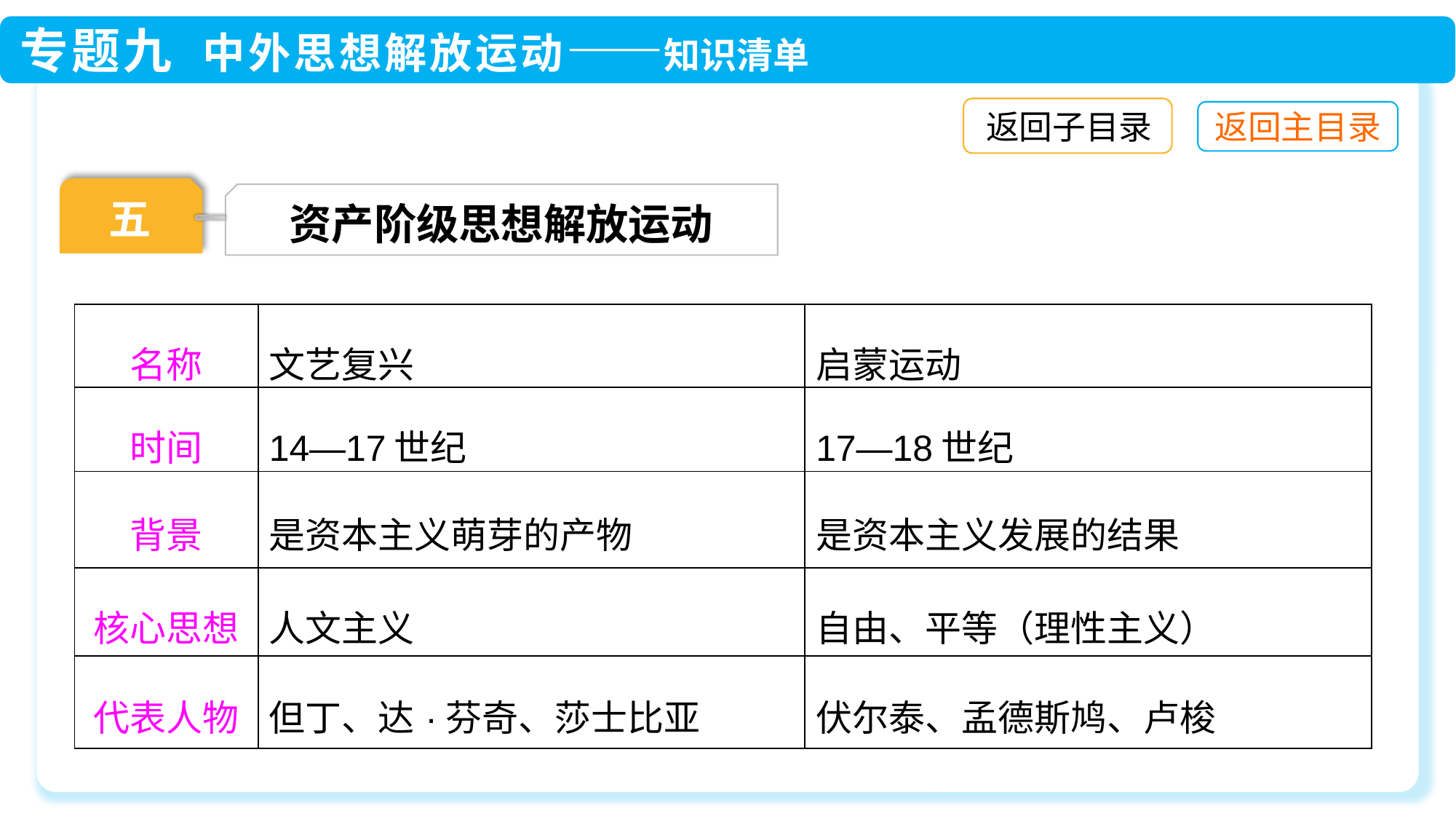

返回子目录
五
资产阶级思想解放运动

| 名称 | 文艺复兴 | 启蒙运动 |
| --- | --- | --- |
| 时间 | 14—17世纪 | 17—18世纪 |
| 背景 | 是资本主义萌芽的产物 | 是资本主义发展的结果 |
| 核心思想 | 人文主义 | 自由、平等（理性主义） |
| 代表人物 | 但丁、达·芬奇、莎士比亚 | 伏尔泰、孟德斯鸠、卢梭 |